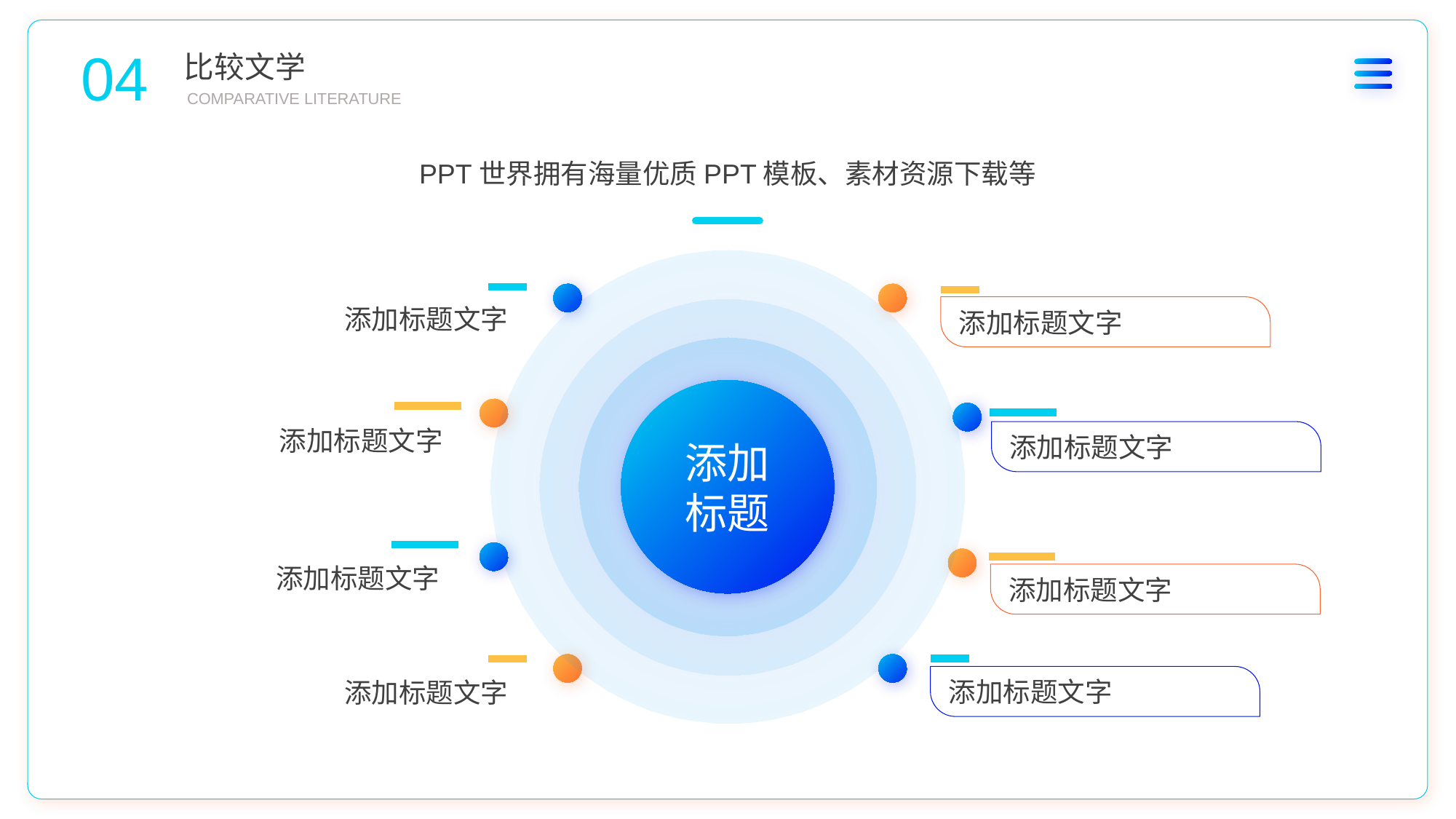

04
比较文学

COMPARATIVE LITERATURE
PPT世界拥有海量优质PPT模板、素材资源下载等

添加标题文字
添加标题文字

添加标题文字
添加标题
添加标题文字

添加标题文字
添加标题文字

添加标题文字
添加标题文字